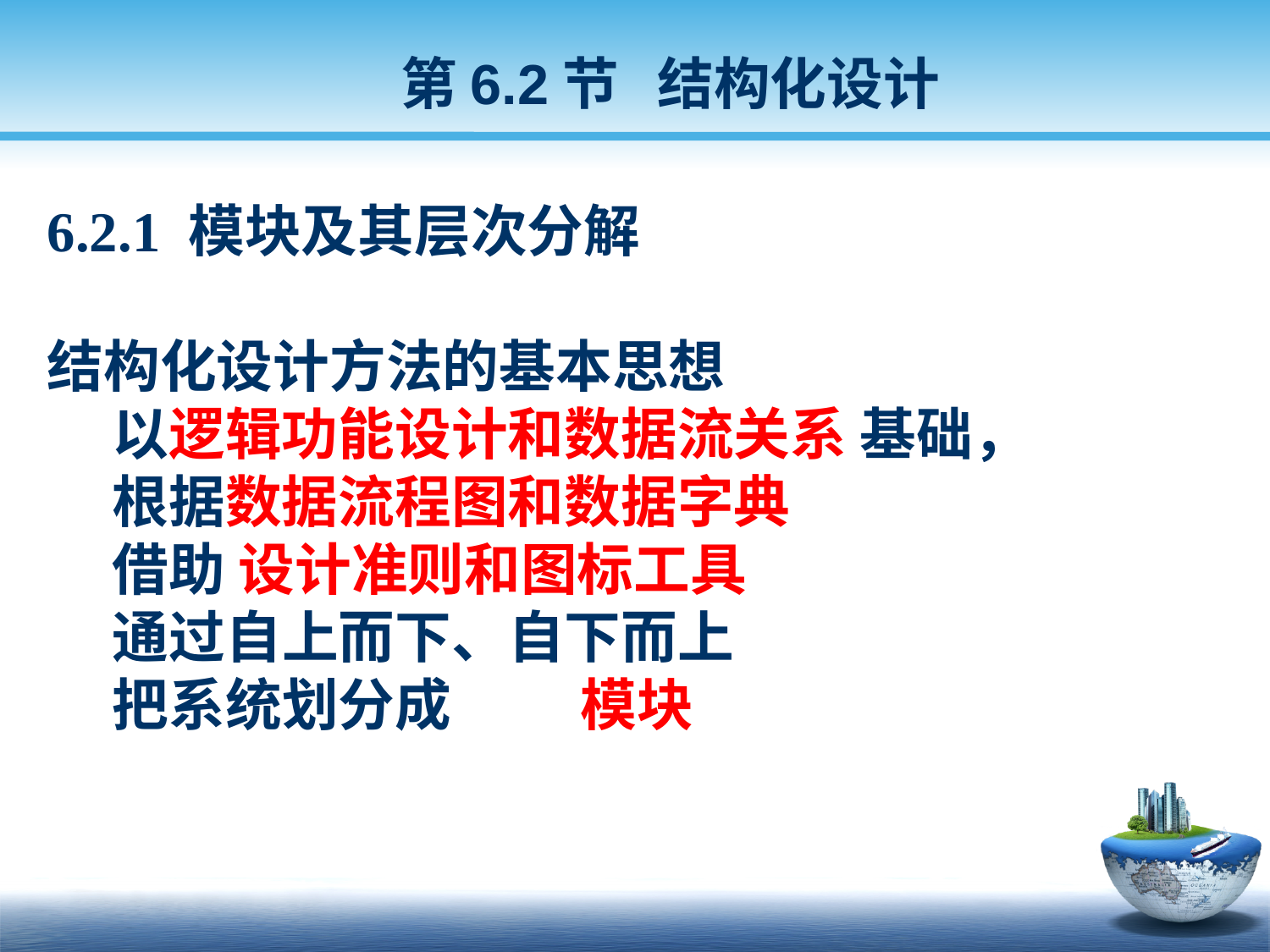

第6.2节   结构化设计

6.2.1 模块及其层次分解

结构化设计方法的基本思想
    以逻辑功能设计和数据流关系 基础，
    根据数据流程图和数据字典
    借助 设计准则和图标工具
    通过自上而下、自下而上
    把系统划分成          模块